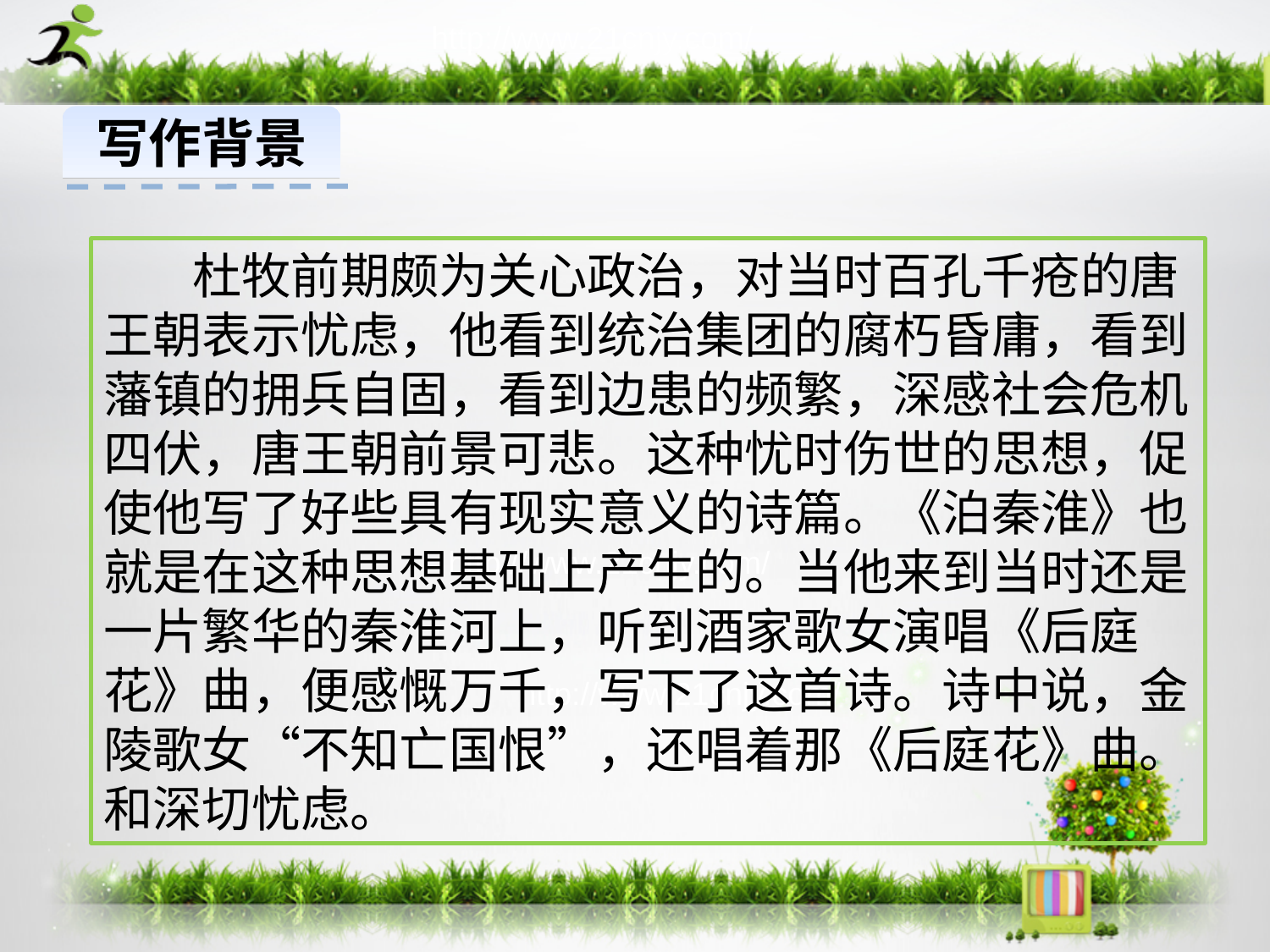

写作背景

       杜牧前期颇为关心政治，对当时百孔千疮的唐王朝表示忧虑，他看到统治集团的腐朽昏庸，看到藩镇的拥兵自固，看到边患的频繁，深感社会危机四伏，唐王朝前景可悲。这种忧时伤世的思想，促使他写了好些具有现实意义的诗篇。《泊秦淮》也就是在这种思想基础上产生的。当他来到当时还是一片繁华的秦淮河上，听到酒家歌女演唱《后庭花》曲，便感慨万千，写下了这首诗。诗中说，金陵歌女“不知亡国恨”，还唱着那《后庭花》曲。和深切忧虑。